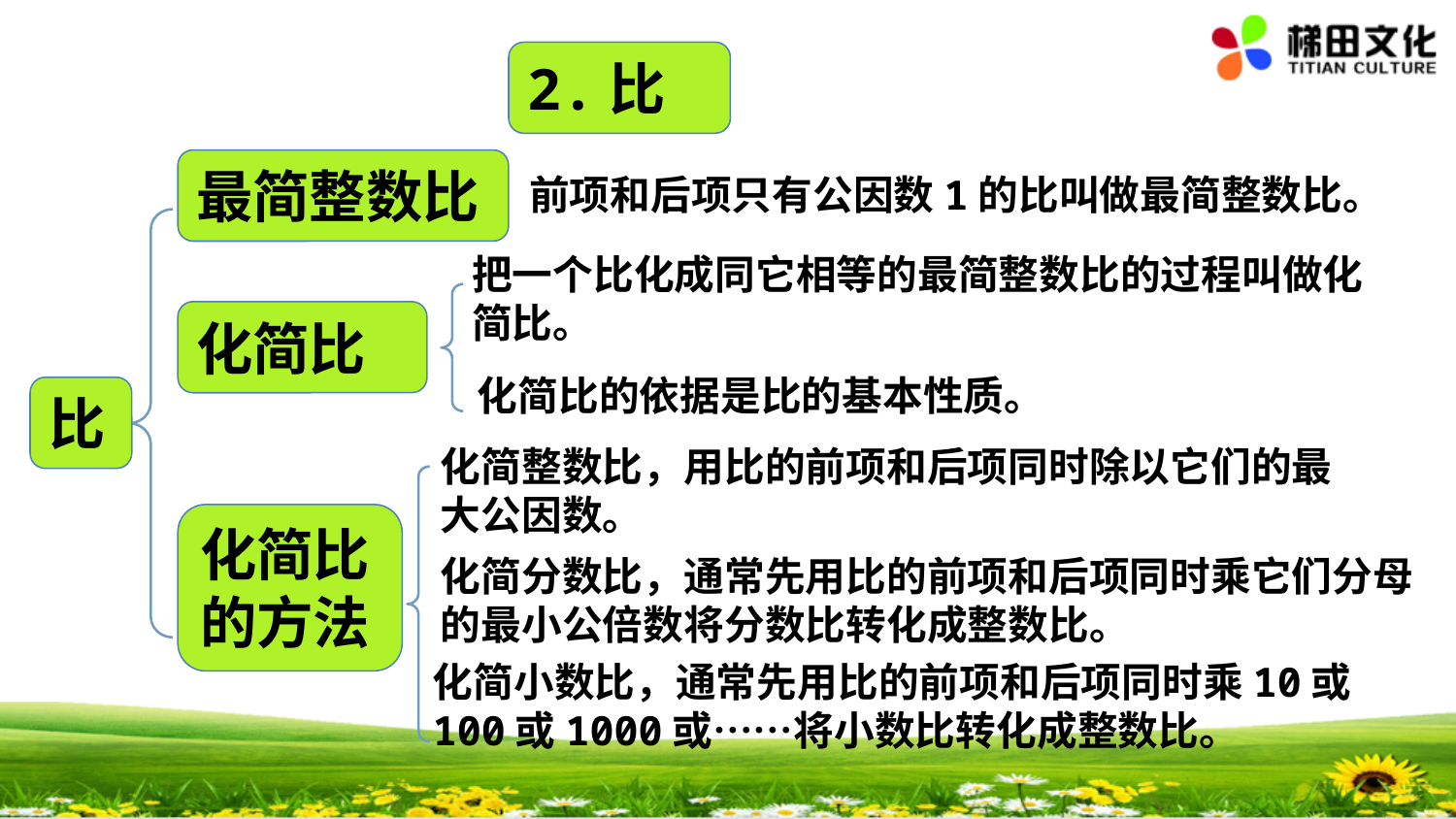

2.比
最简整数比
前项和后项只有公因数1的比叫做最简整数比。

把一个比化成同它相等的最简整数比的过程叫做化简比。

化简比
化简比的依据是比的基本性质。
比
化简整数比，用比的前项和后项同时除以它们的最大公因数。

化简比的方法
化简分数比，通常先用比的前项和后项同时乘它们分母的最小公倍数将分数比转化成整数比。
化简小数比，通常先用比的前项和后项同时乘10或100或1000或……将小数比转化成整数比。